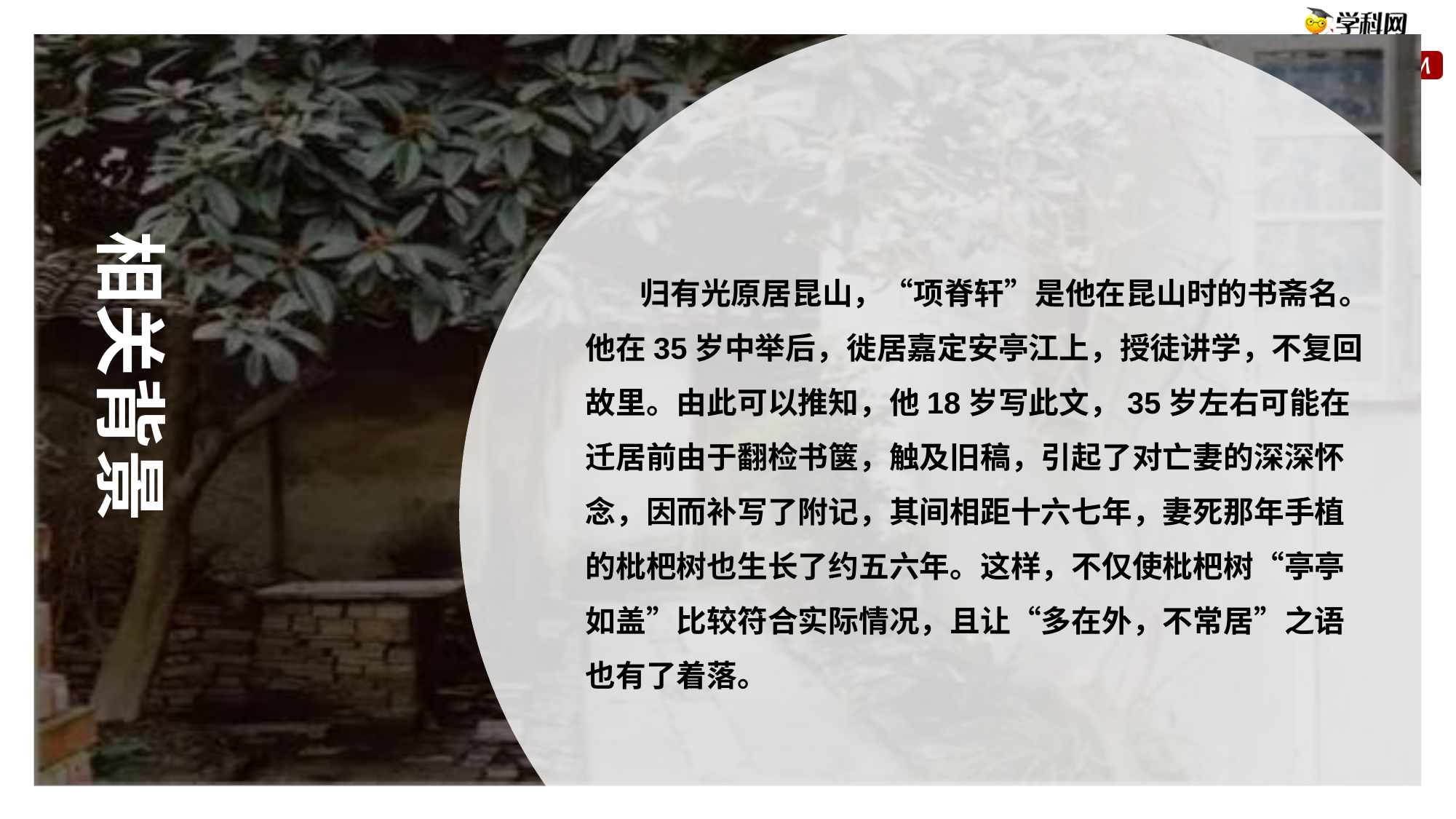

相关背景

归有光原居昆山，“项脊轩”是他在昆山时的书斋名。他在35岁中举后，徙居嘉定安亭江上，授徒讲学，不复回故里。由此可以推知，他18岁写此文，35岁左右可能在迁居前由于翻检书箧，触及旧稿，引起了对亡妻的深深怀念，因而补写了附记，其间相距十六七年，妻死那年手植的枇杷树也生长了约五六年。这样，不仅使枇杷树“亭亭如盖”比较符合实际情况，且让“多在外，不常居”之语也有了着落。